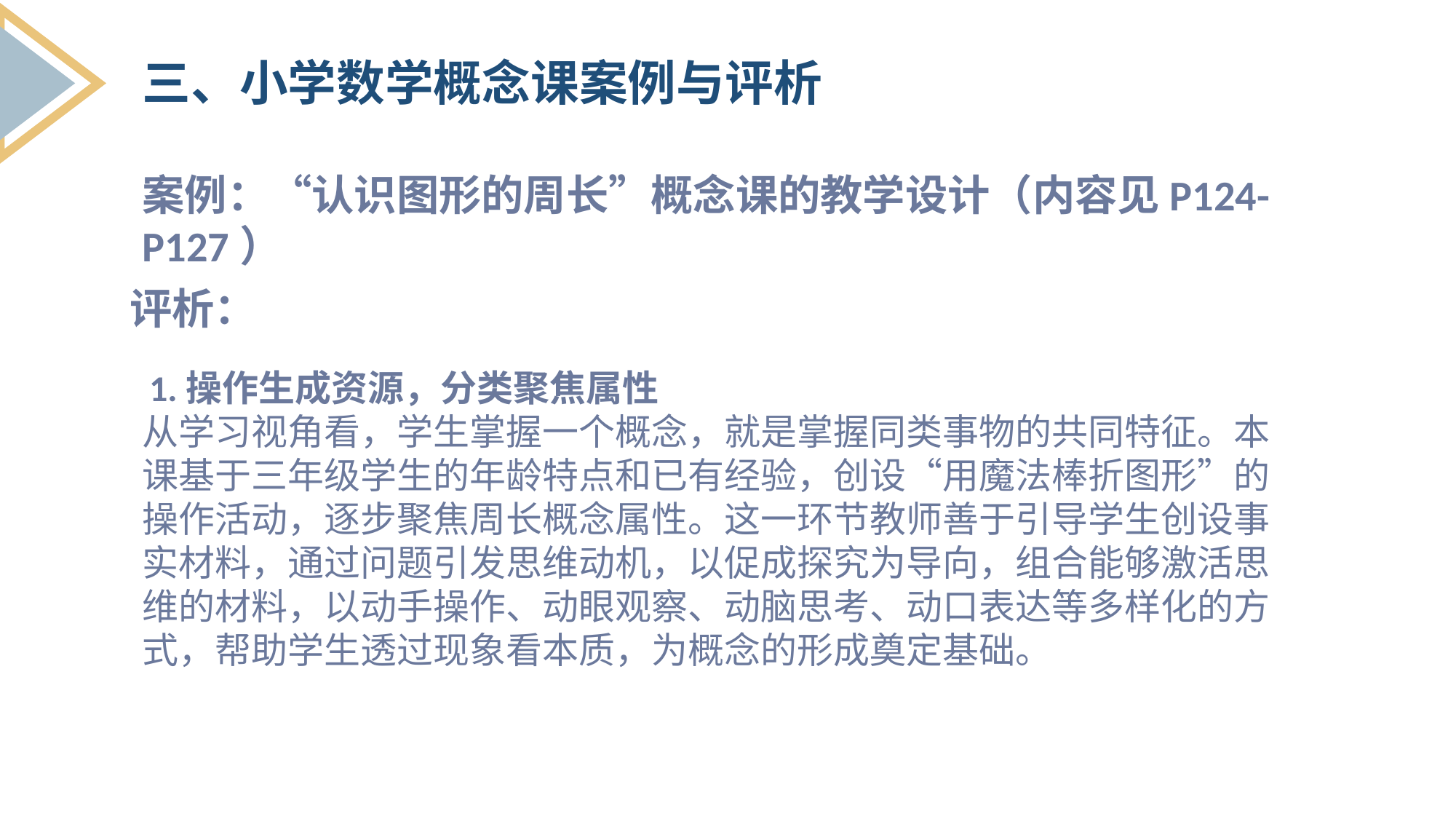

三、小学数学概念课案例与评析

案例：“认识图形的周长”概念课的教学设计（内容见P124-P127）
评析：
 1.操作生成资源，分类聚焦属性
从学习视角看，学生掌握一个概念，就是掌握同类事物的共同特征。本课基于三年级学生的年龄特点和已有经验，创设“用魔法棒折图形”的操作活动，逐步聚焦周长概念属性。这一环节教师善于引导学生创设事实材料，通过问题引发思维动机，以促成探究为导向，组合能够激活思维的材料，以动手操作、动眼观察、动脑思考、动口表达等多样化的方式，帮助学生透过现象看本质，为概念的形成奠定基础。